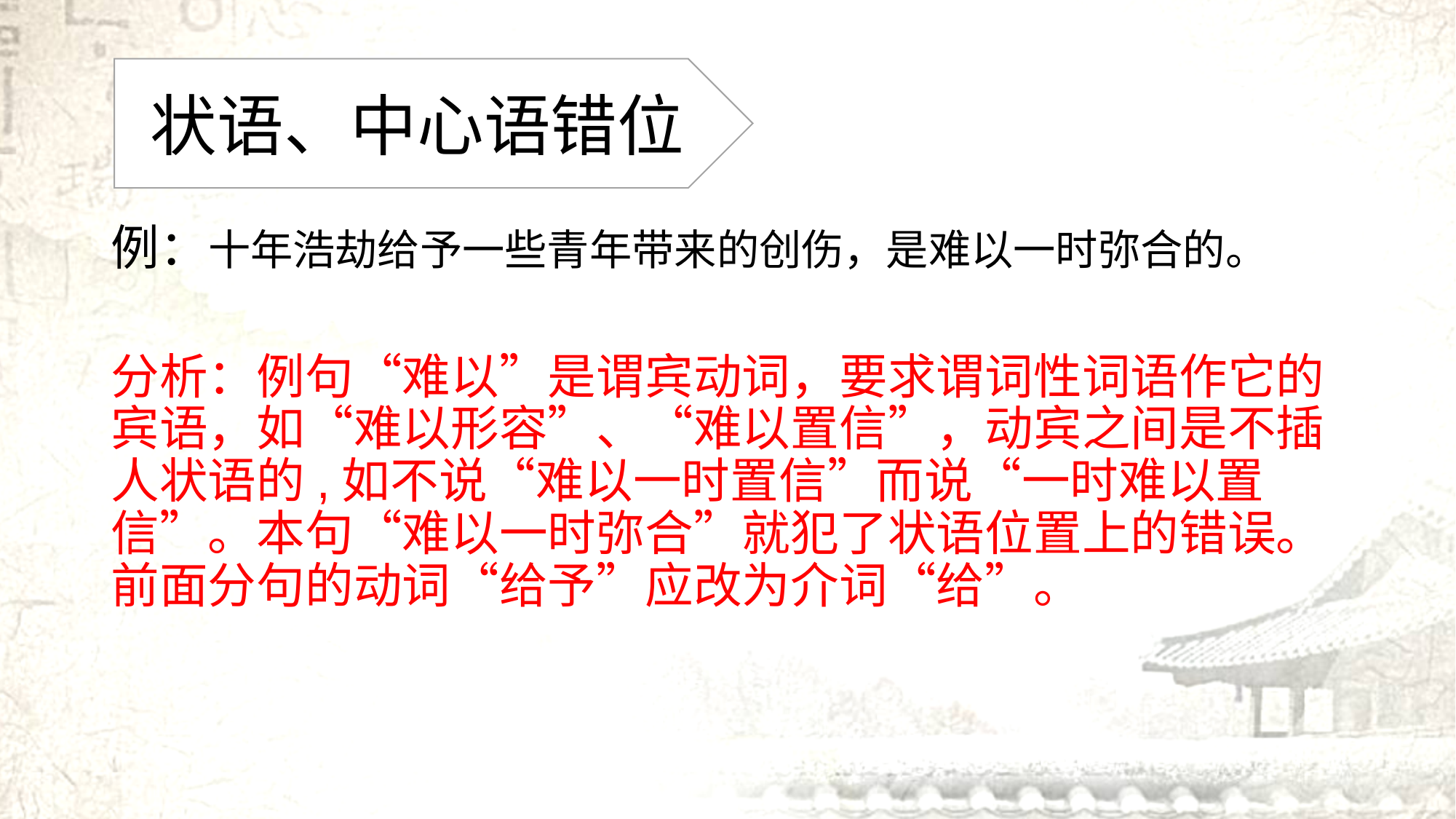

#
状语、中心语错位
例：十年浩劫给予一些青年带来的创伤，是难以一时弥合的。

分析：例句“难以”是谓宾动词，要求谓词性词语作它的宾语，如“难以形容”、“难以置信”，动宾之间是不插人状语的,如不说“难以一时置信”而说“一时难以置信”。本句“难以一时弥合”就犯了状语位置上的错误。前面分句的动词“给予”应改为介词“给”。